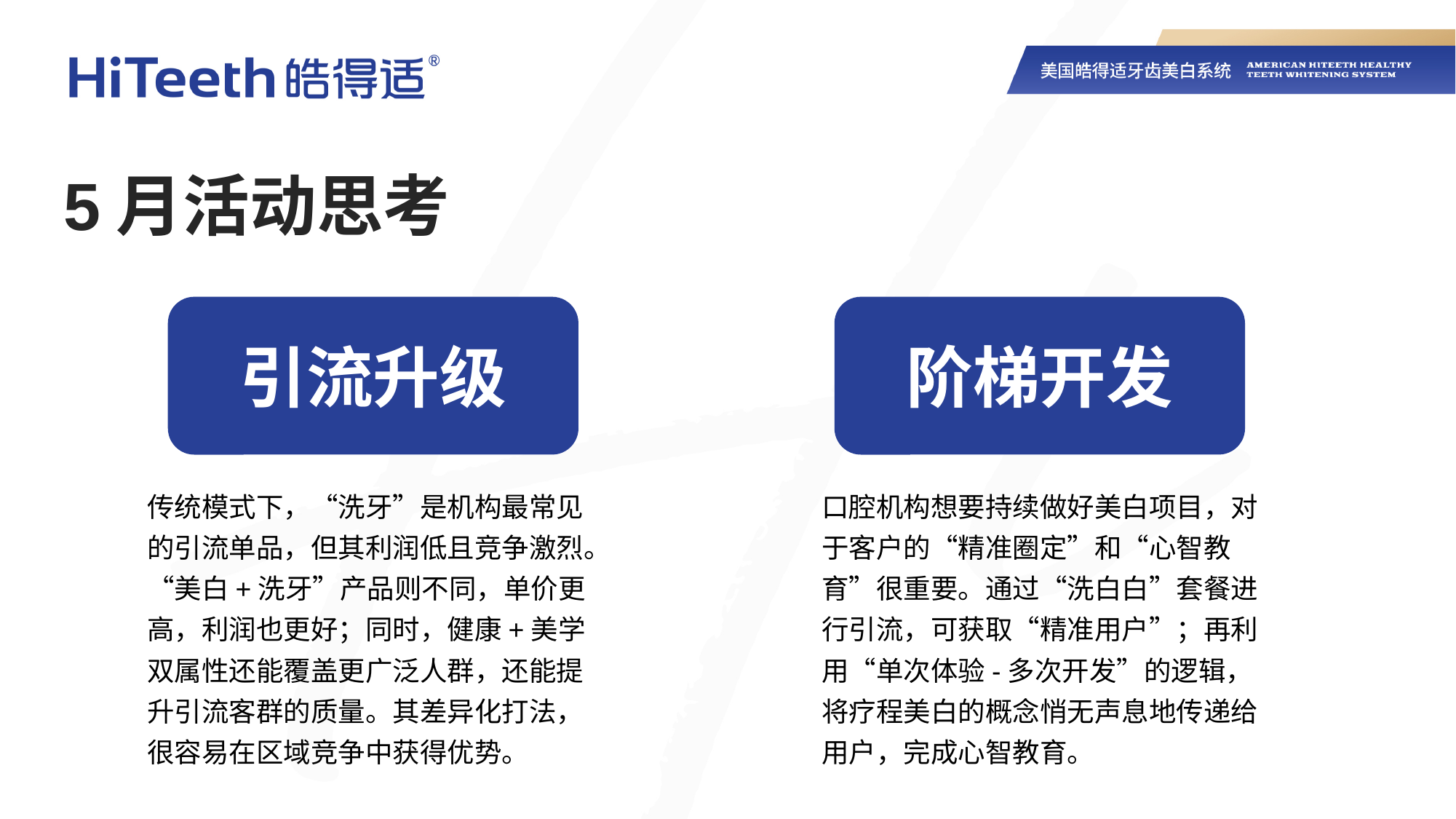

5月活动思考
引流升级
阶梯开发
传统模式下，“洗牙”是机构最常见的引流单品，但其利润低且竞争激烈。“美白+洗牙”产品则不同，单价更高，利润也更好；同时，健康+美学双属性还能覆盖更广泛人群，还能提升引流客群的质量。其差异化打法，很容易在区域竞争中获得优势。
口腔机构想要持续做好美白项目，对于客户的“精准圈定”和“心智教育”很重要。通过“洗白白”套餐进行引流，可获取“精准用户”；再利用“单次体验-多次开发”的逻辑，将疗程美白的概念悄无声息地传递给用户，完成心智教育。